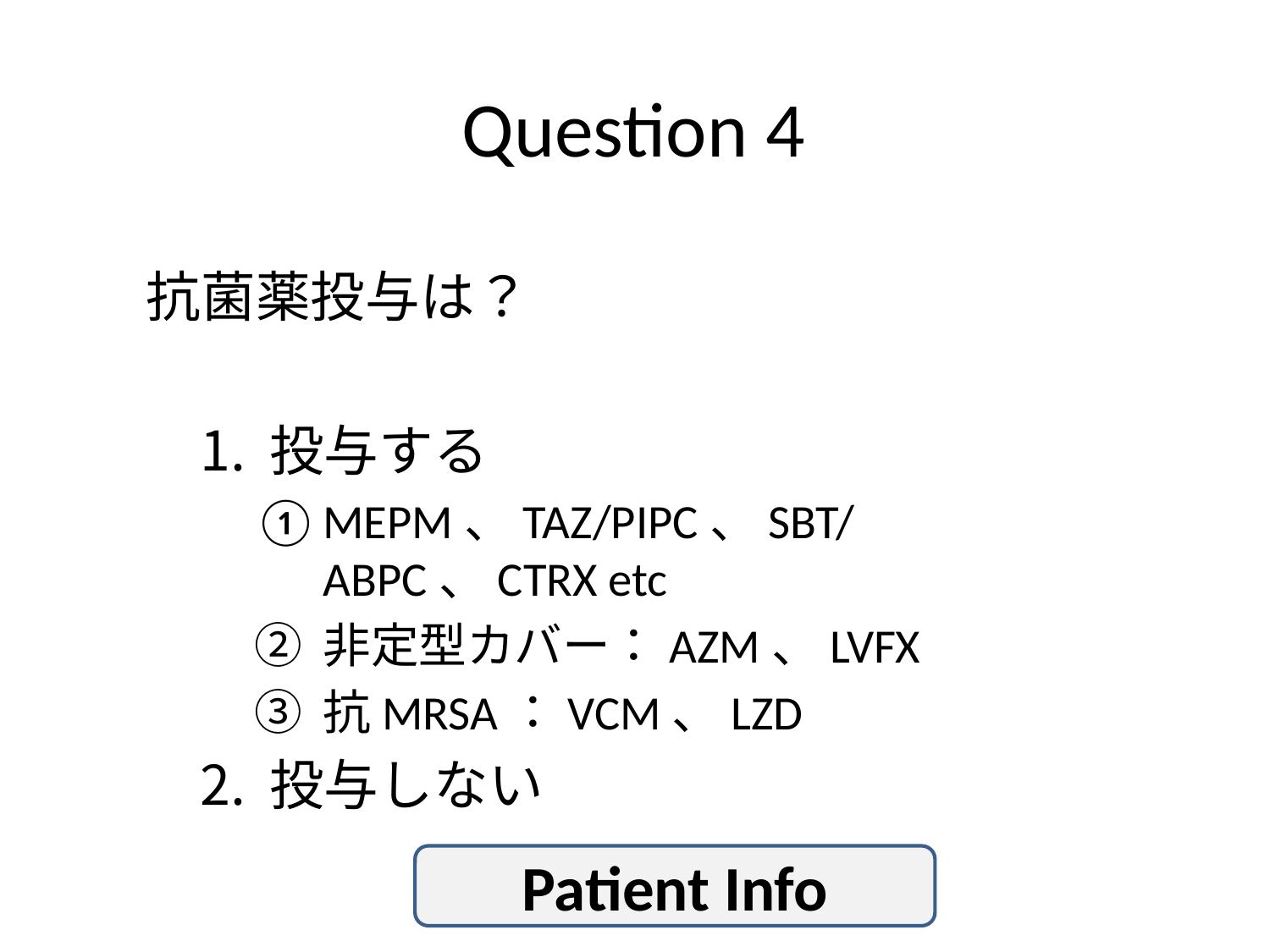

# Question 4
抗菌薬投与は？

投与する
MEPM、TAZ/PIPC、SBT/ABPC、CTRX etc
非定型カバー：AZM、LVFX
抗MRSA：VCM、LZD
投与しない
Patient Info